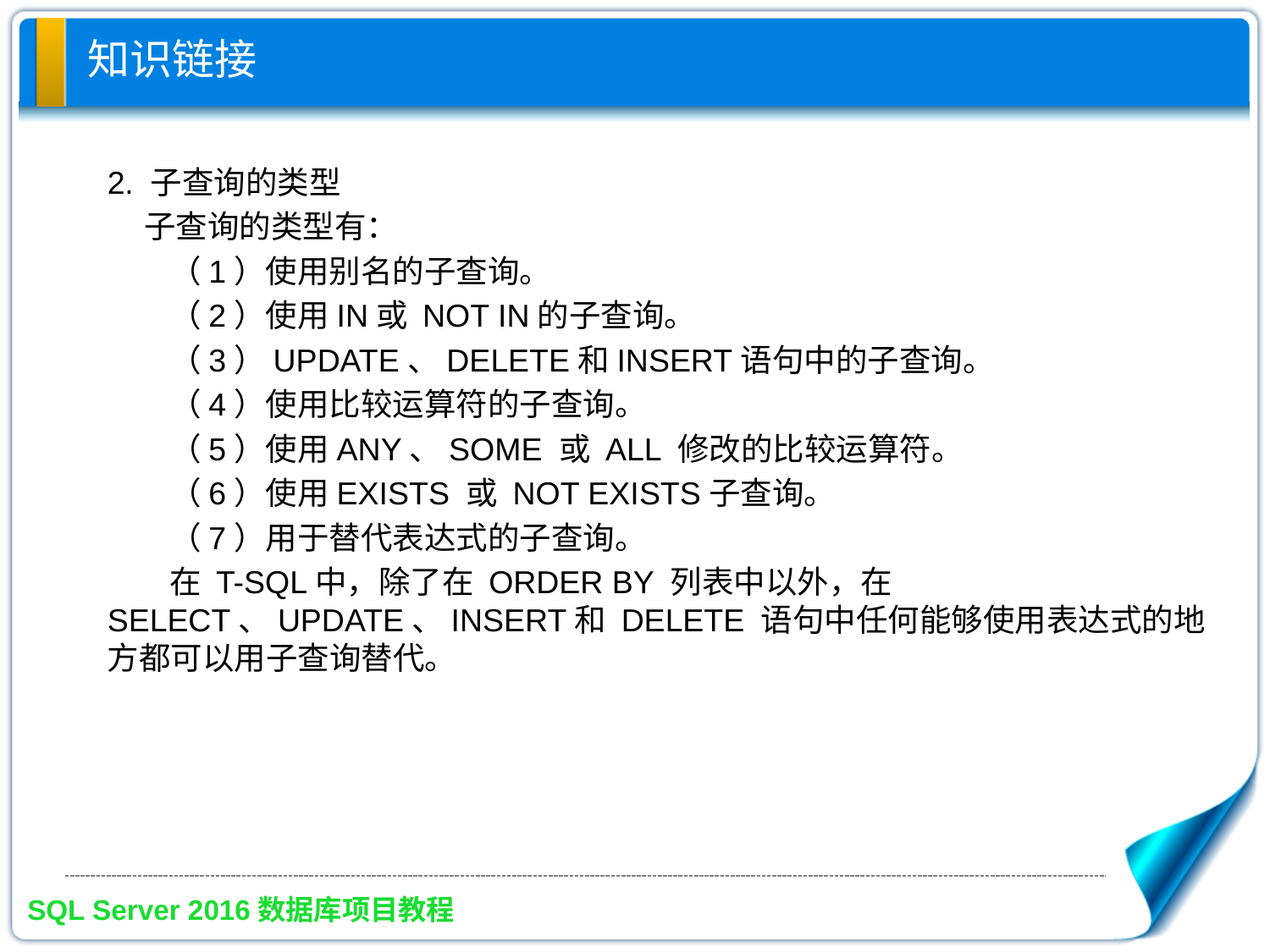

# 知识链接
2. 子查询的类型
    子查询的类型有：
（1）使用别名的子查询。
（2）使用IN或 NOT IN的子查询。
（3）UPDATE、DELETE和INSERT语句中的子查询。
（4）使用比较运算符的子查询。
（5）使用ANY、SOME 或 ALL 修改的比较运算符。
（6）使用EXISTS 或 NOT EXISTS子查询。
（7）用于替代表达式的子查询。
在 T-SQL中，除了在 ORDER BY 列表中以外，在 SELECT、UPDATE、INSERT和 DELETE 语句中任何能够使用表达式的地方都可以用子查询替代。